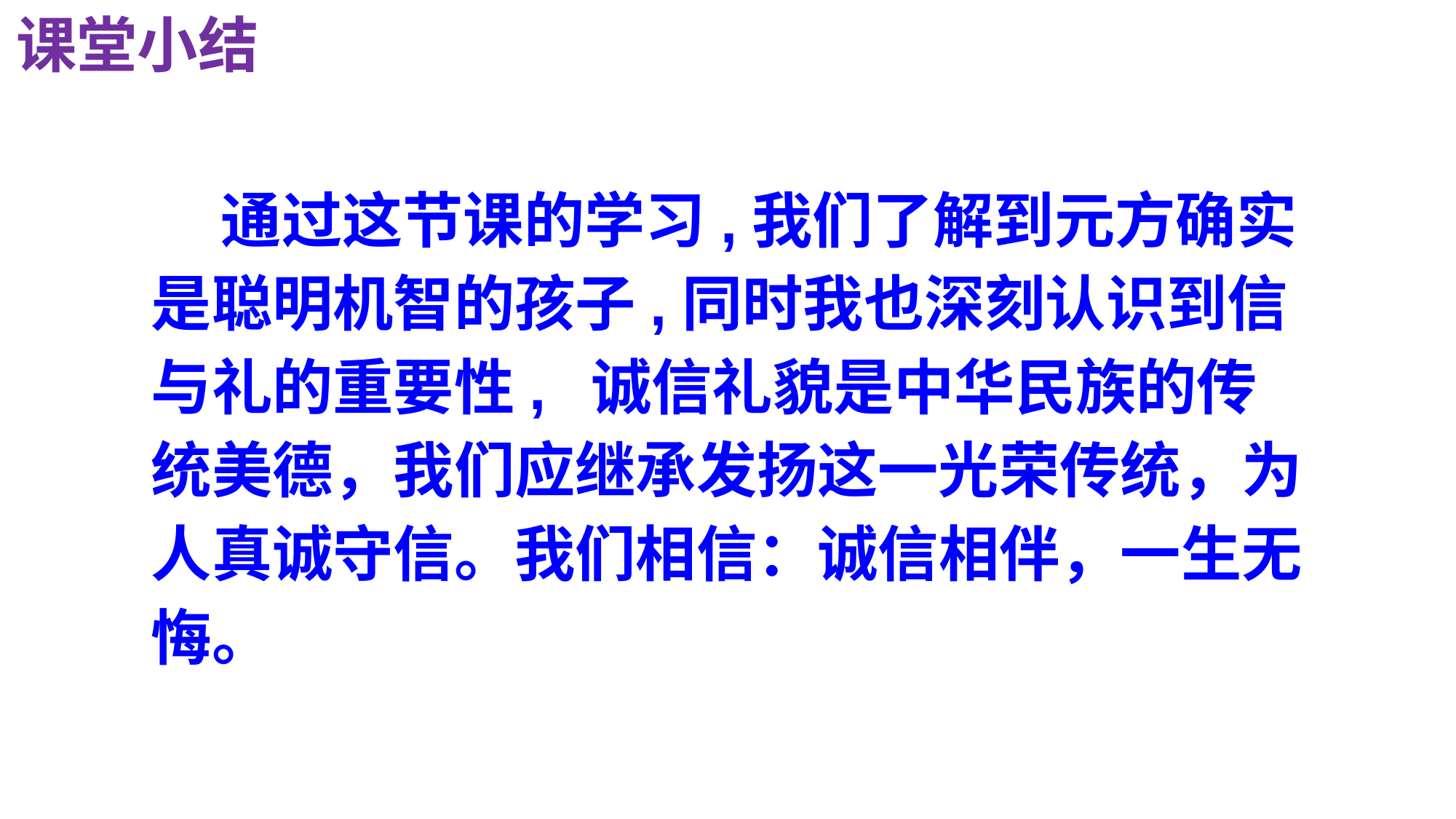

课堂小结
    通过这节课的学习,我们了解到元方确实是聪明机智的孩子,同时我也深刻认识到信与礼的重要性, 诚信礼貌是中华民族的传统美德，我们应继承发扬这一光荣传统，为人真诚守信。我们相信：诚信相伴，一生无悔。